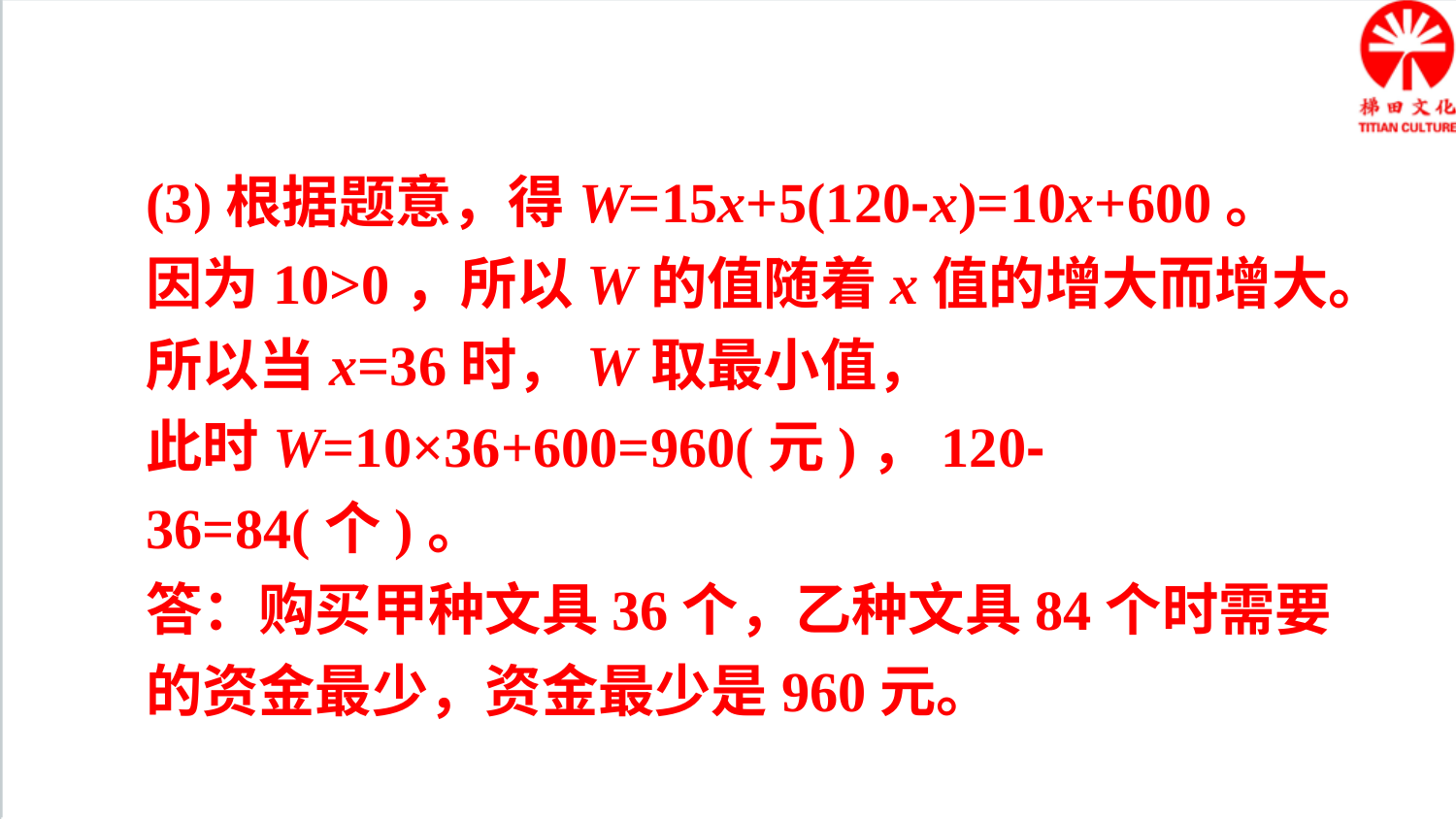

(3)根据题意，得W=15x+5(120-x)=10x+600。
因为10>0，所以W的值随着x值的增大而增大。
所以当x=36时，W取最小值，
此时W=10×36+600=960(元)，120-36=84(个)。
答：购买甲种文具36个，乙种文具84个时需要的资金最少，资金最少是960元。